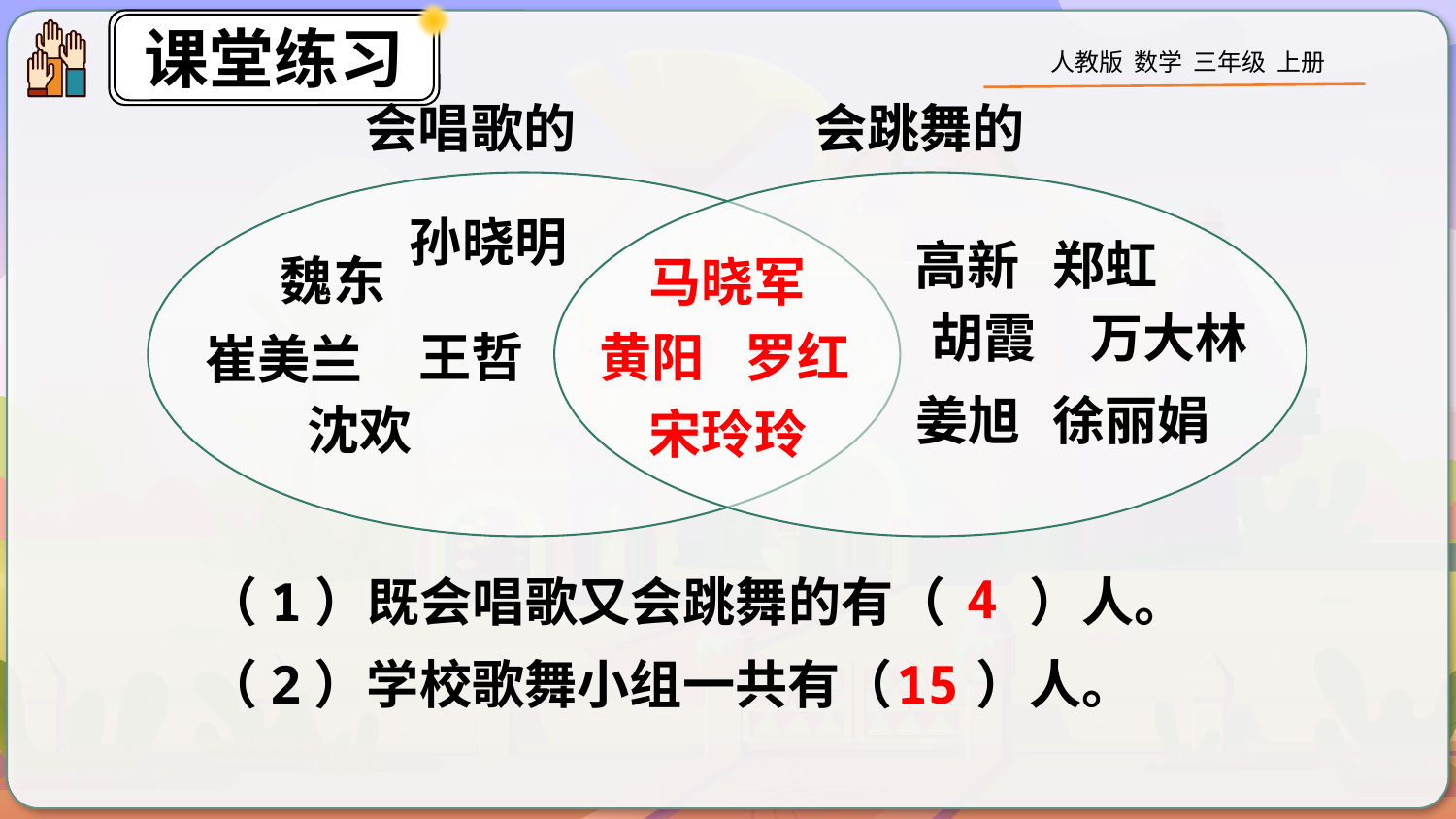

会唱歌的
会跳舞的

孙晓明
高新
郑虹
魏东
马晓军
万大林
胡霞
王哲
黄阳
罗红
崔美兰
姜旭
徐丽娟
沈欢
宋玲玲
4
（1）既会唱歌又会跳舞的有（       ）人。
15
（2）学校歌舞小组一共有（       ）人。